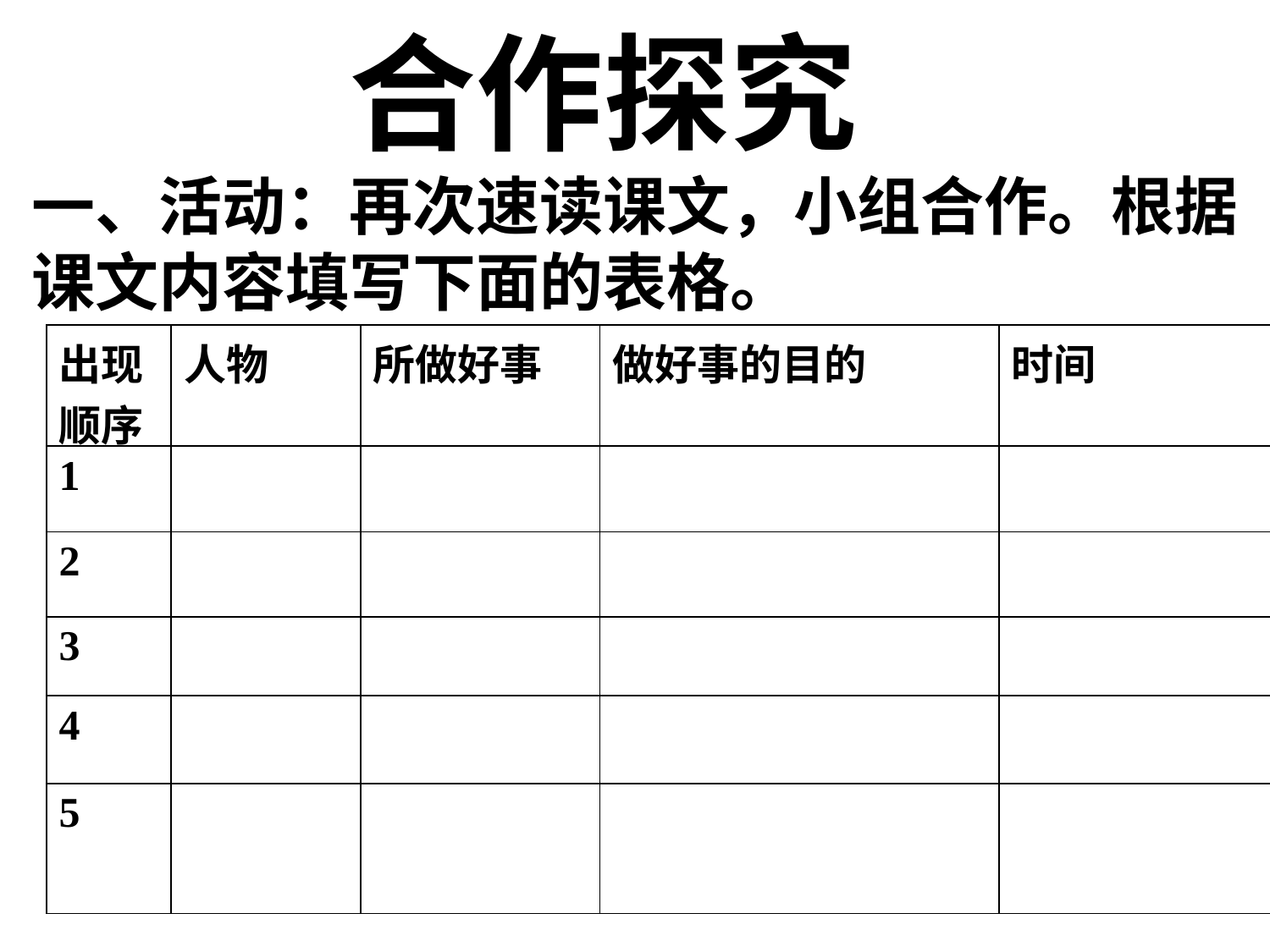

合作探究
一、活动：再次速读课文，小组合作。根据课文内容填写下面的表格。
| 出现 顺序 | 人物 | 所做好事 | 做好事的目的 | 时间 |
| --- | --- | --- | --- | --- |
| 1 |  |  |  |  |
| 2 |  |  |  |  |
| 3 |  |  |  |  |
| 4 |  |  |  |  |
| 5 |  |  |  |  |